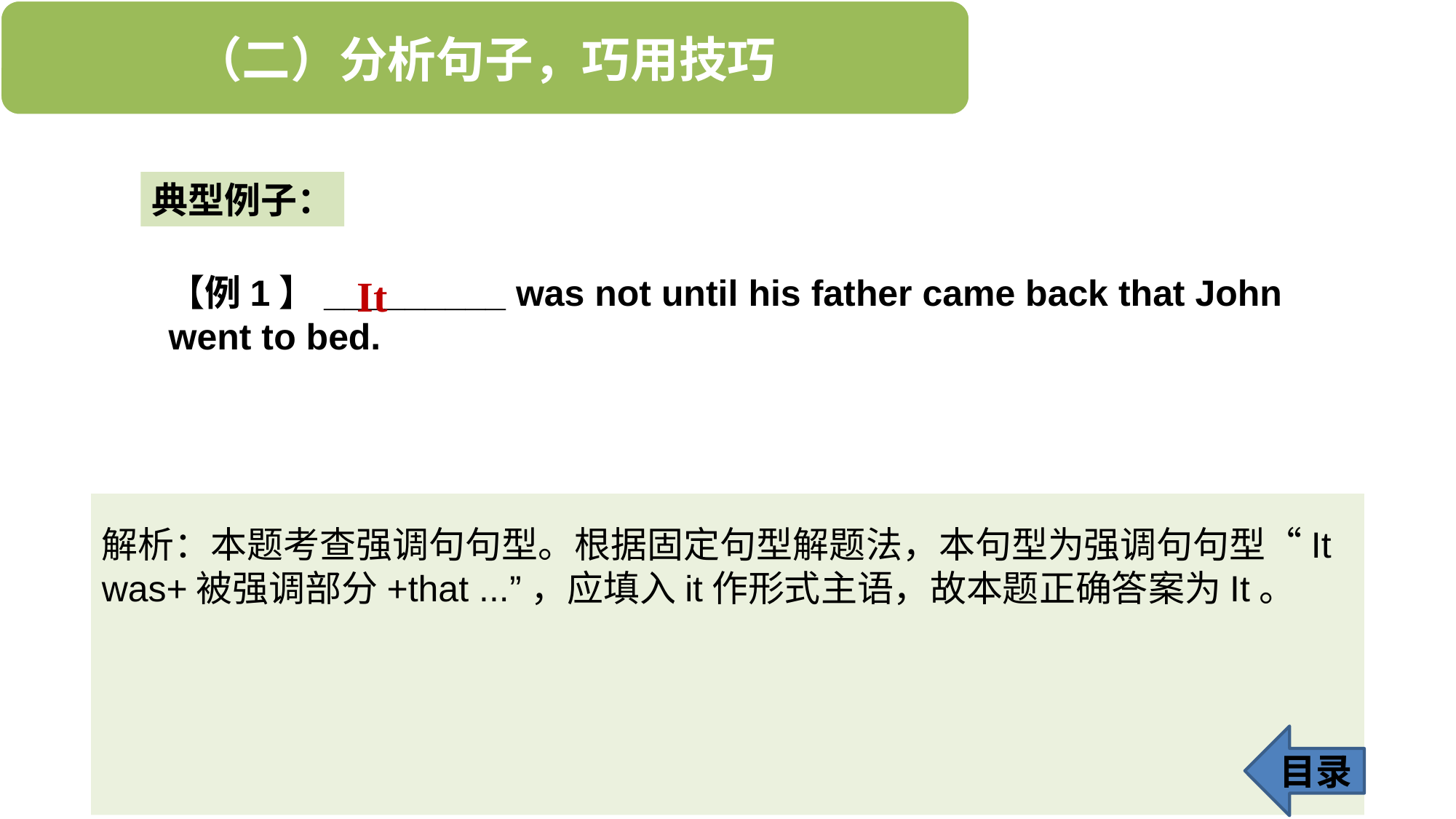

（二）分析句子，巧用技巧
典型例子：
It
【例1】_________ was not until his father came back that John went to bed.

解析：本题考查强调句句型。根据固定句型解题法，本句型为强调句句型“It was+被强调部分+that ...”，应填入it作形式主语，故本题正确答案为It。
目录
52